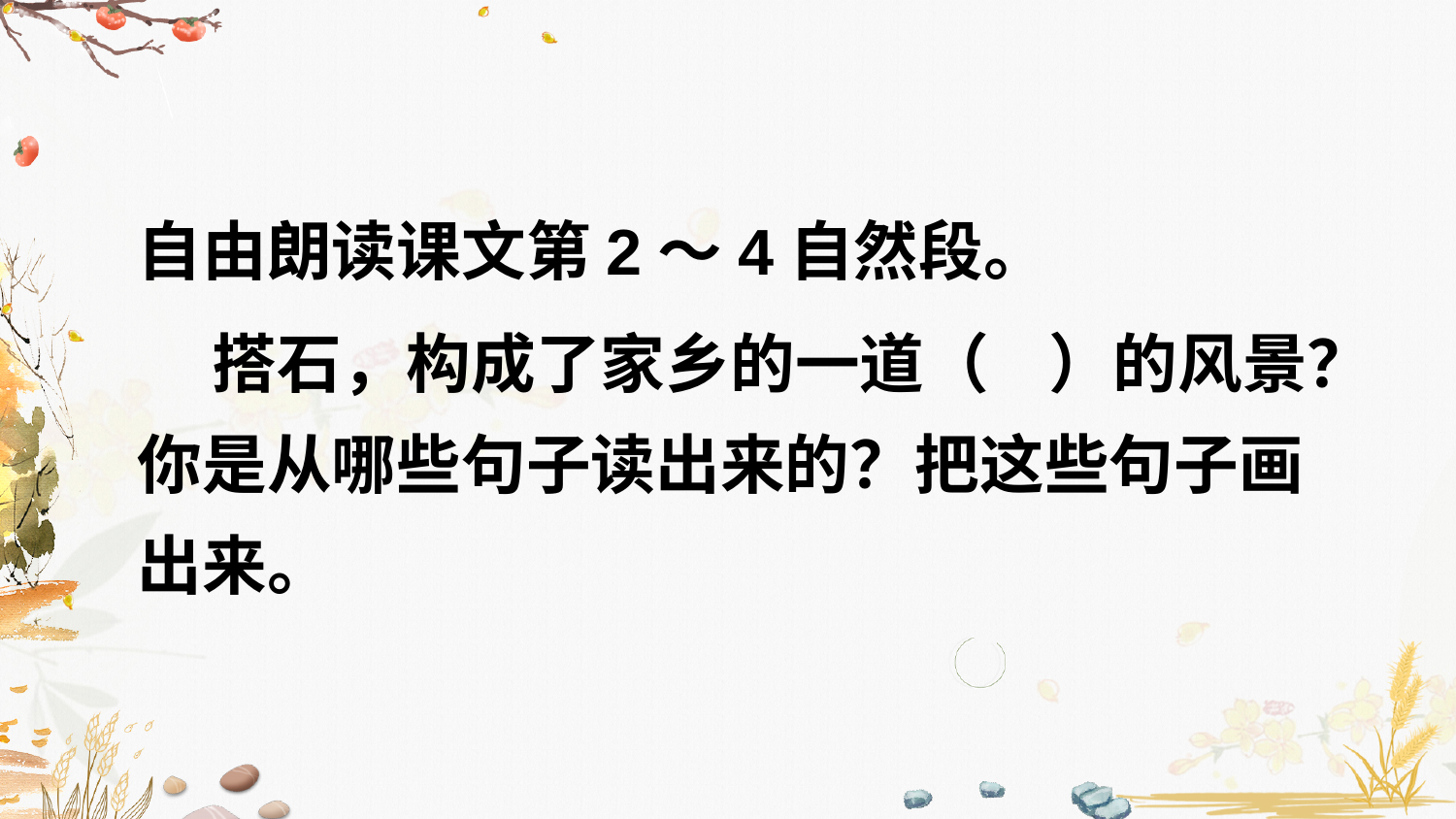

自由朗读课文第2～4自然段。
    搭石，构成了家乡的一道（    ）的风景？你是从哪些句子读出来的？把这些句子画出来。